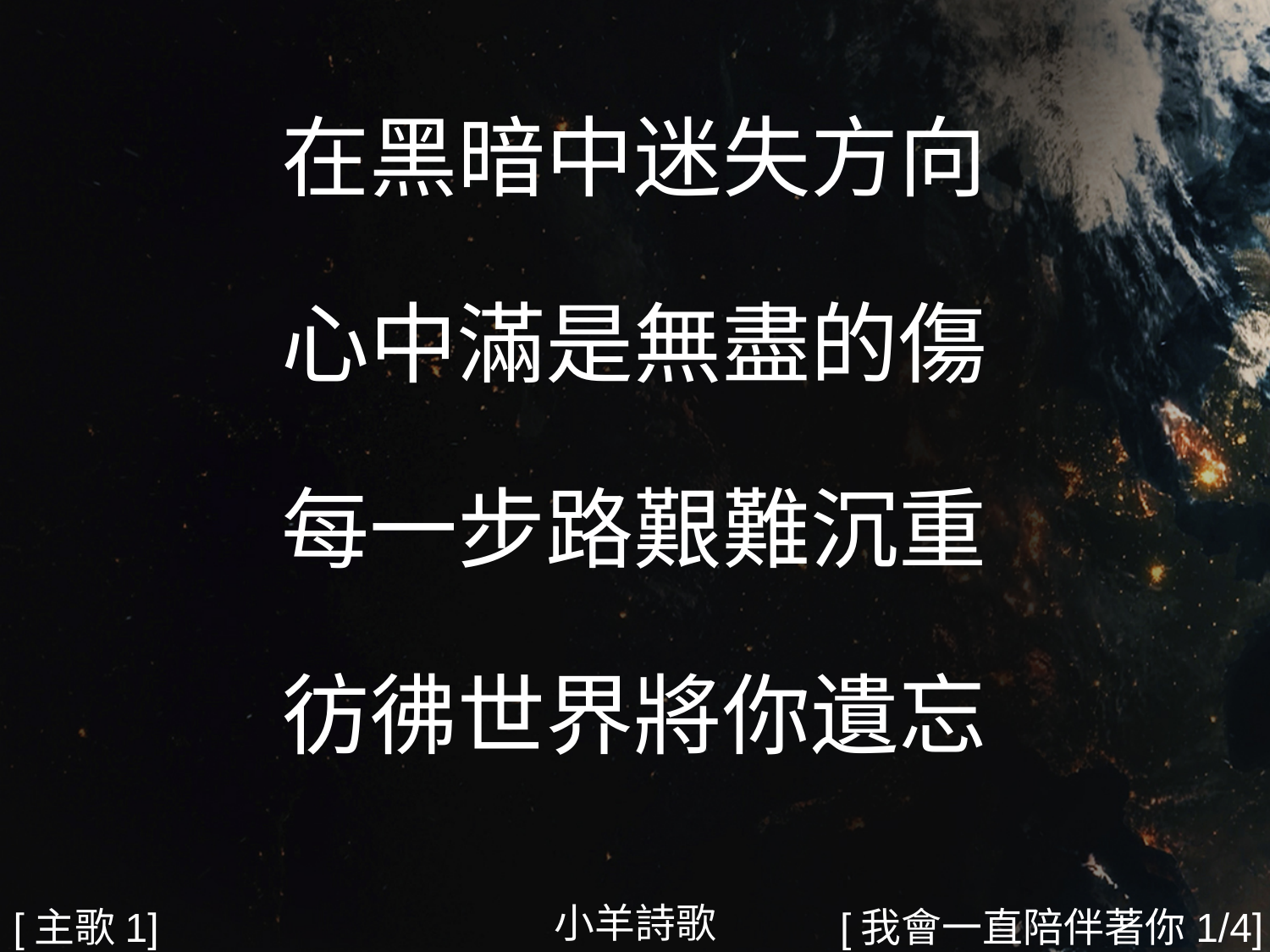

在黑暗中迷失方向

心中滿是無盡的傷

每一步路艱難沉重

彷彿世界將你遺忘

#

小羊詩歌
[主歌1]
[我會一直陪伴著你1/4]